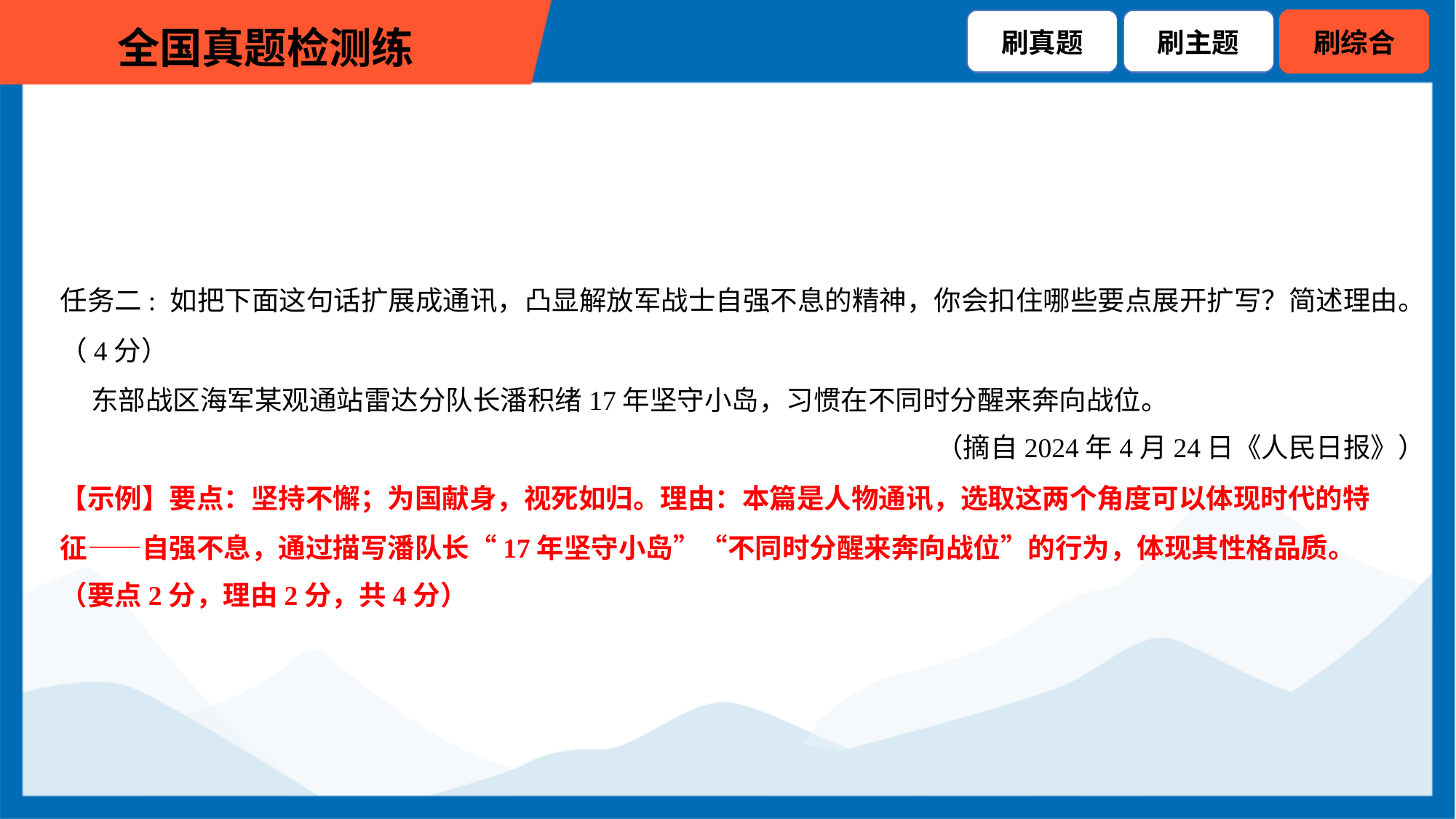

任务二: 如把下面这句话扩展成通讯，凸显解放军战士自强不息的精神，你会扣住哪些要点展开扩写？简述理由。
（4分）
    东部战区海军某观通站雷达分队长潘积绪17年坚守小岛，习惯在不同时分醒来奔向战位。
（摘自2024年4月24日《人民日报》）
【示例】要点：坚持不懈；为国献身，视死如归。理由：本篇是人物通讯，选取这两个角度可以体现时代的特
征——自强不息，通过描写潘队长“17年坚守小岛”“不同时分醒来奔向战位”的行为，体现其性格品质。
（要点2分，理由2分，共4分）